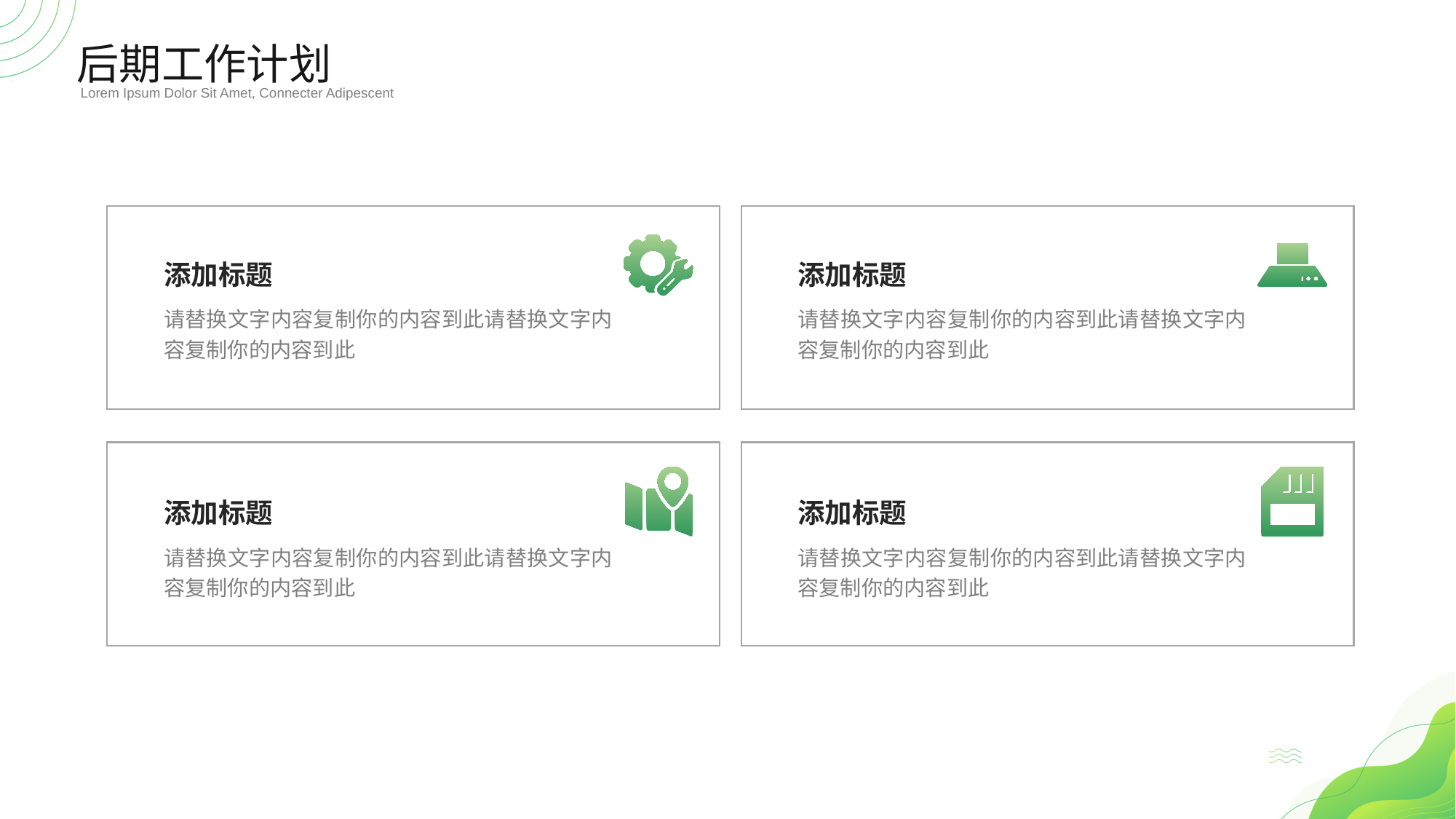

后期工作计划
Lorem Ipsum Dolor Sit Amet, Connecter Adipescent

添加标题
请替换文字内容复制你的内容到此请替换文字内容复制你的内容到此

添加标题
请替换文字内容复制你的内容到此请替换文字内容复制你的内容到此

添加标题
请替换文字内容复制你的内容到此请替换文字内容复制你的内容到此

添加标题
请替换文字内容复制你的内容到此请替换文字内容复制你的内容到此